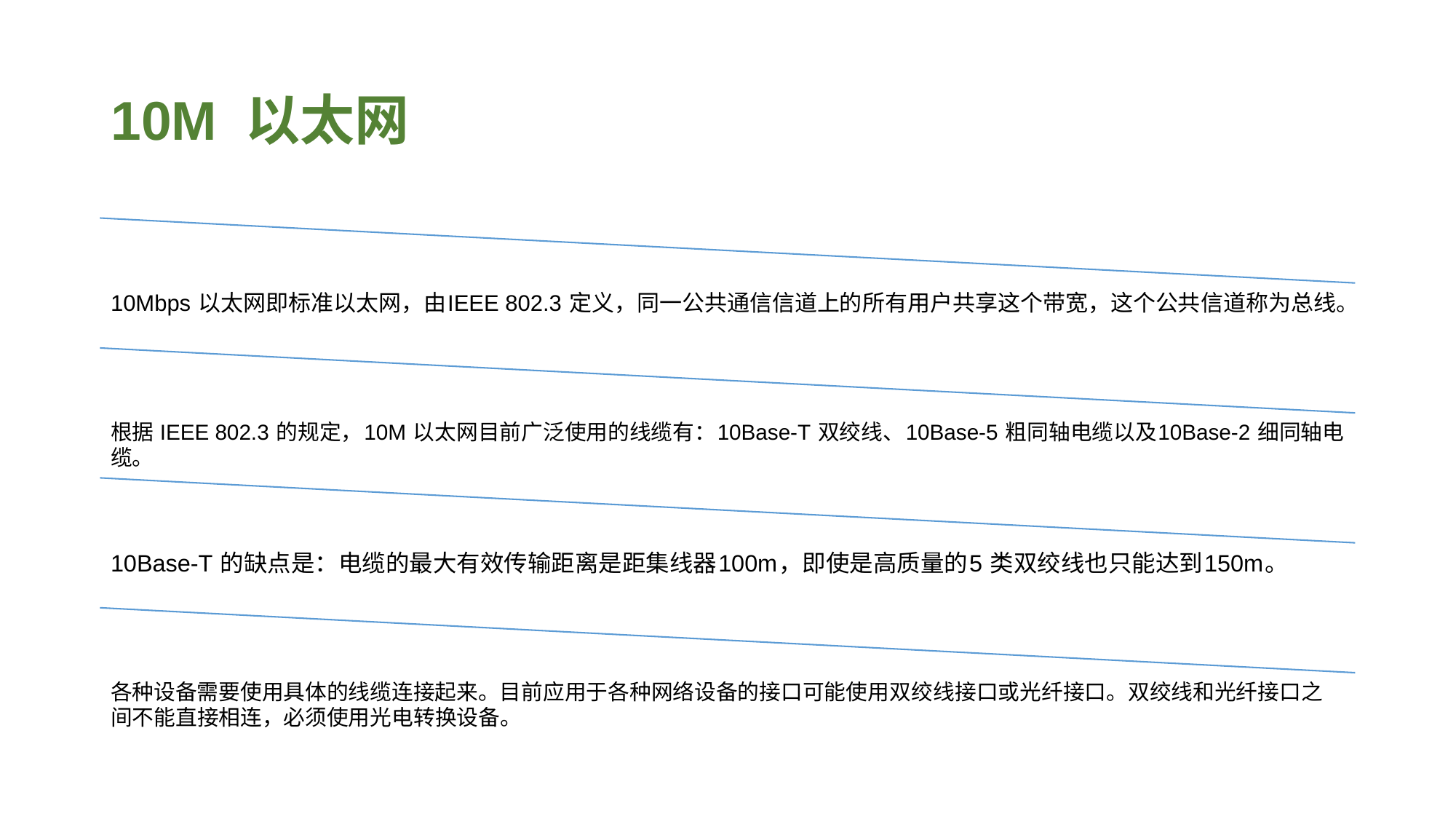

# 10M 以太网
10Mbps 以太网即标准以太网，由IEEE 802.3 定义，同一公共通信信道上的所有用户共享这个带宽，这个公共信道称为总线。
根据 IEEE 802.3 的规定，10M 以太网目前广泛使用的线缆有：10Base-T 双绞线、10Base-5 粗同轴电缆以及10Base-2 细同轴电缆。
10Base-T 的缺点是：电缆的最大有效传输距离是距集线器100m，即使是高质量的5 类双绞线也只能达到150m。
各种设备需要使用具体的线缆连接起来。目前应用于各种网络设备的接口可能使用双绞线接口或光纤接口。双绞线和光纤接口之间不能直接相连，必须使用光电转换设备。